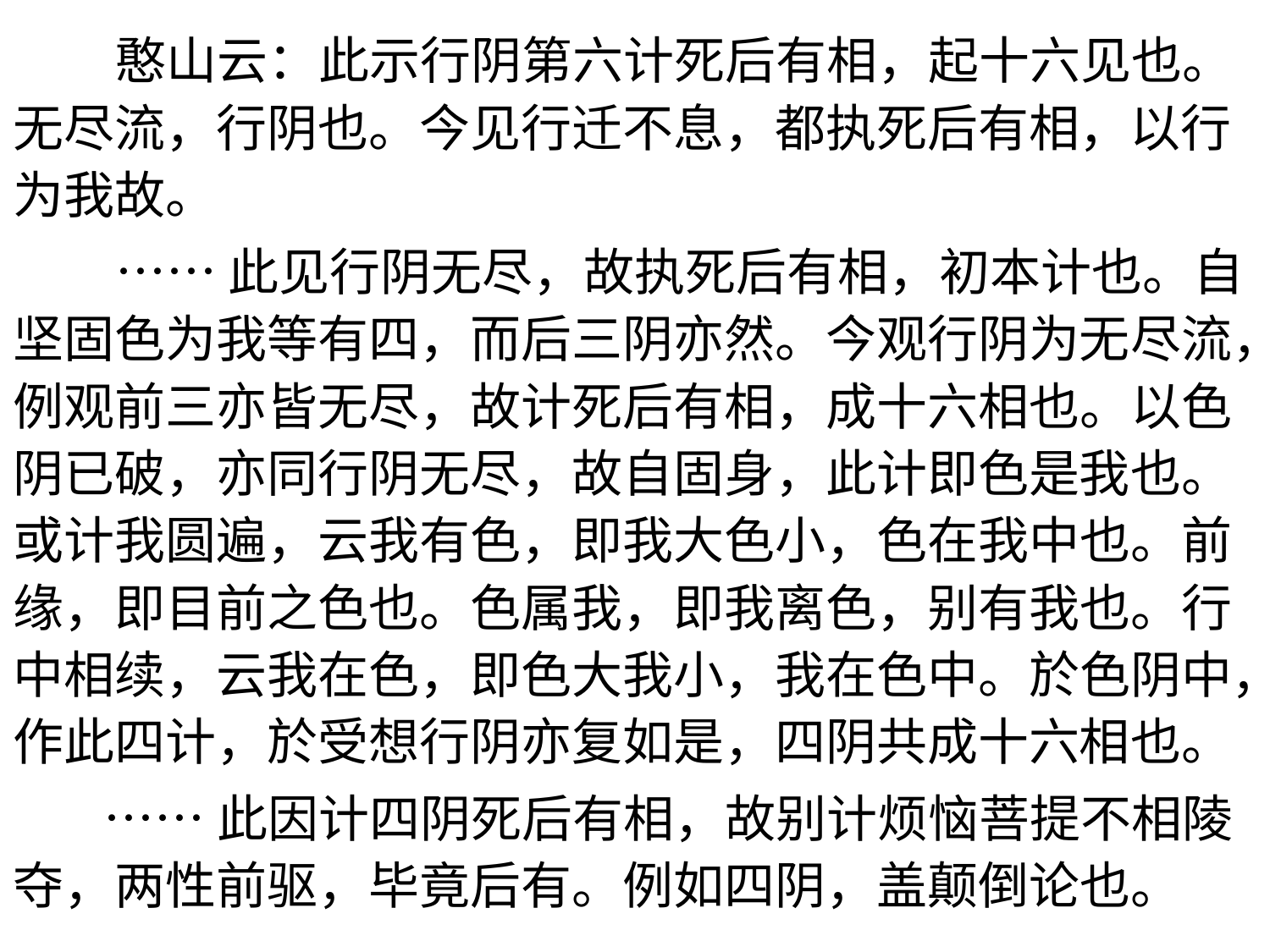

憨山云：此示行阴第六计死后有相，起十六见也。无尽流，行阴也。今见行迁不息，都执死后有相，以行为我故。
         ……此见行阴无尽，故执死后有相，初本计也。自坚固色为我等有四，而后三阴亦然。今观行阴为无尽流，例观前三亦皆无尽，故计死后有相，成十六相也。以色阴已破，亦同行阴无尽，故自固身，此计即色是我也。或计我圆遍，云我有色，即我大色小，色在我中也。前缘，即目前之色也。色属我，即我离色，别有我也。行中相续，云我在色，即色大我小，我在色中。於色阴中，作此四计，於受想行阴亦复如是，四阴共成十六相也。
        ……此因计四阴死后有相，故别计烦恼菩提不相陵夺，两性前驱，毕竟后有。例如四阴，盖颠倒论也。